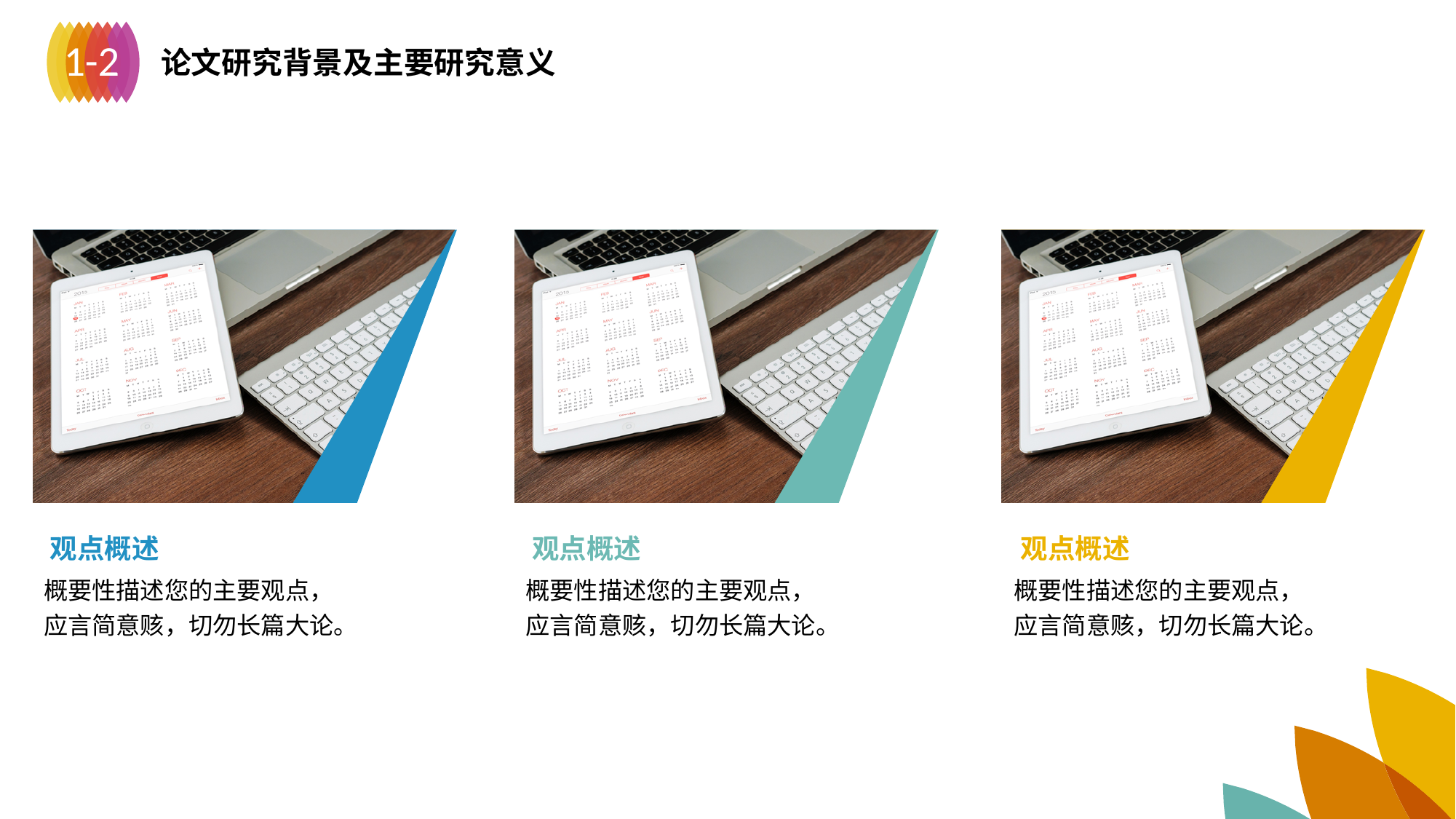

1-2
论文研究背景及主要研究意义

观点概述
观点概述
观点概述
概要性描述您的主要观点，应言简意赅，切勿长篇大论。
概要性描述您的主要观点，应言简意赅，切勿长篇大论。
概要性描述您的主要观点，应言简意赅，切勿长篇大论。